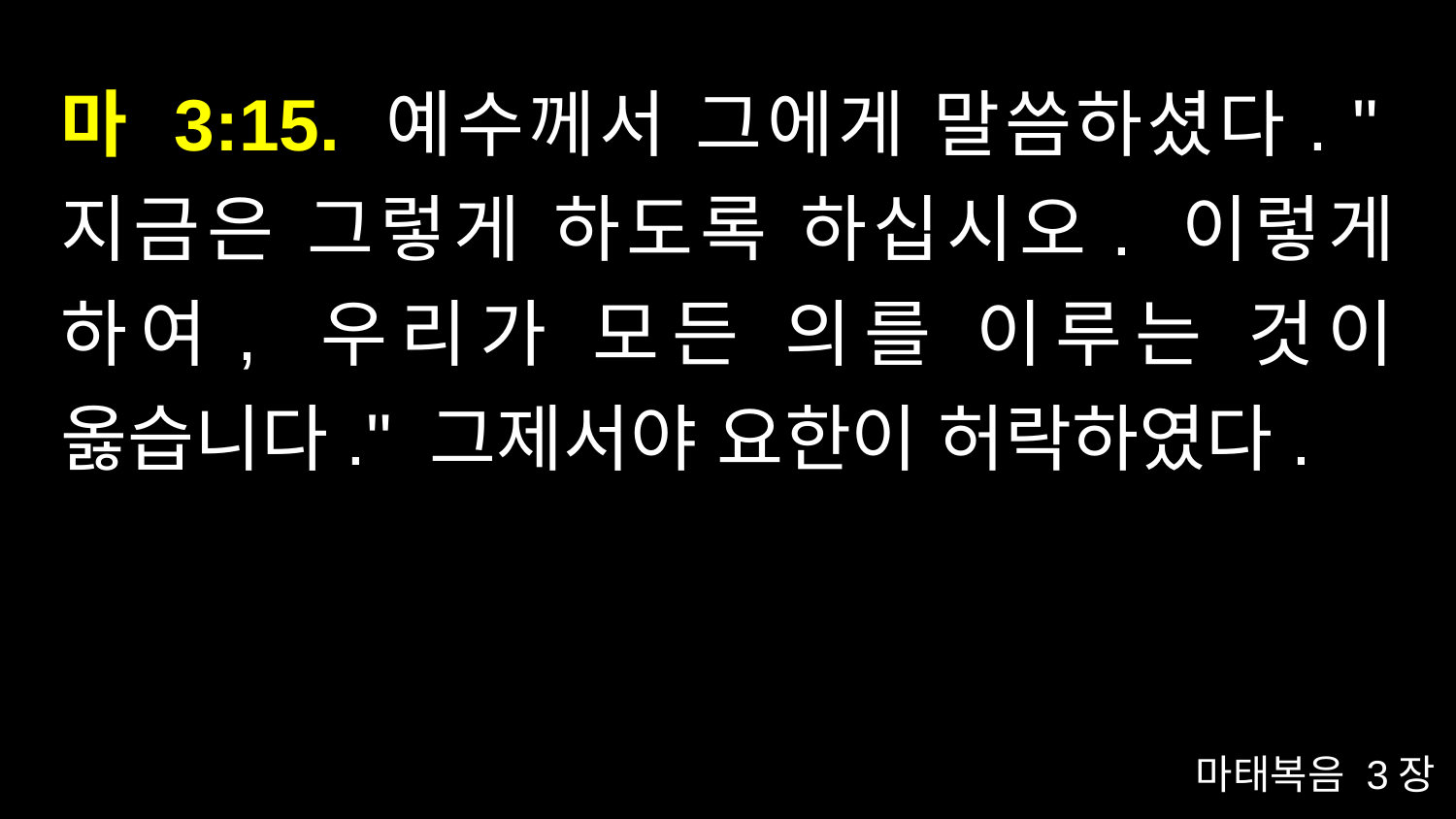

# 마 3:15. 예수께서 그에게 말씀하셨다. "지금은 그렇게 하도록 하십시오. 이렇게 하여, 우리가 모든 의를 이루는 것이 옳습니다." 그제서야 요한이 허락하였다.
마태복음 3장